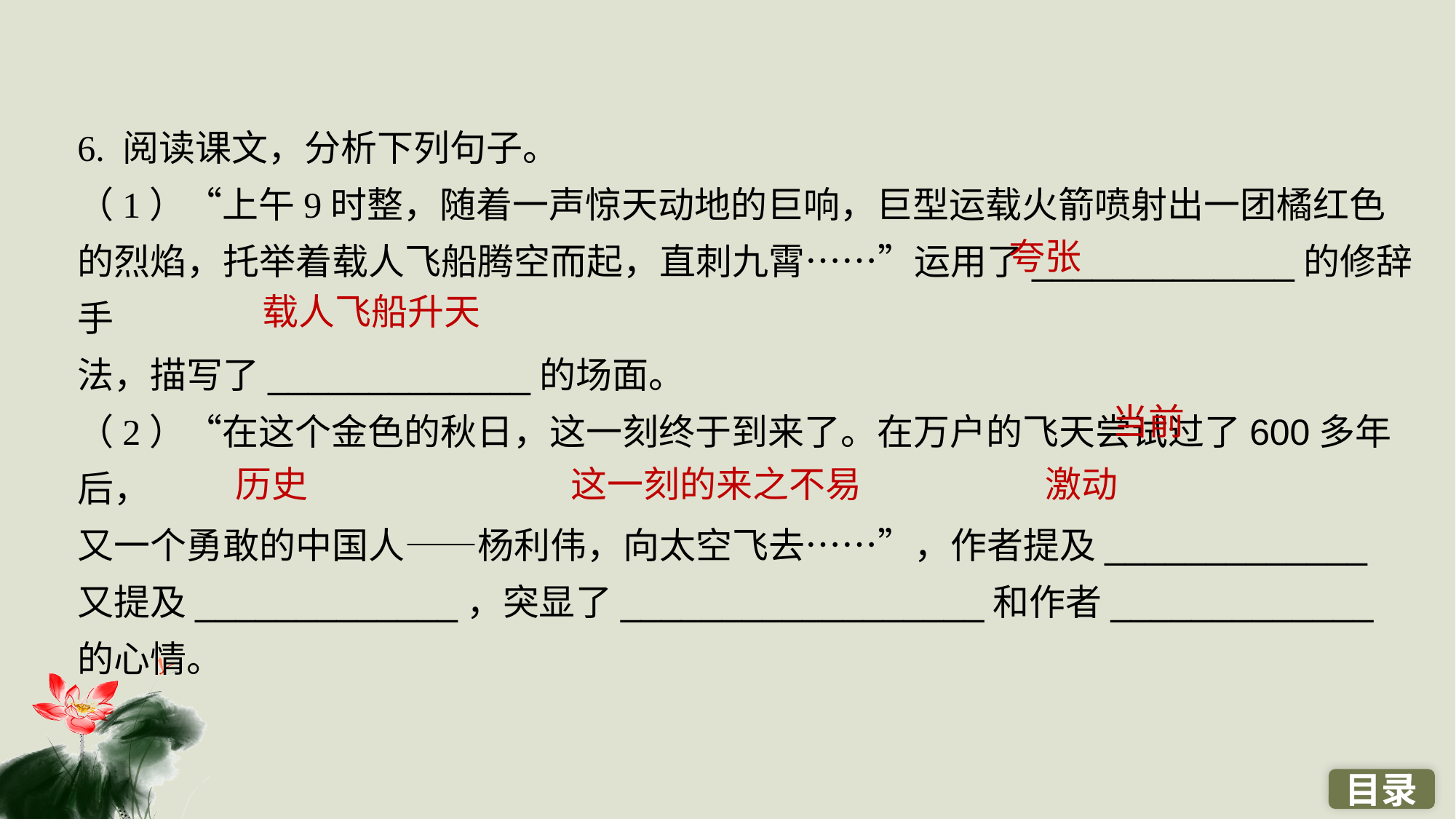

6. 阅读课文，分析下列句子。
（1）“上午9时整，随着一声惊天动地的巨响，巨型运载火箭喷射出一团橘红色的烈焰，托举着载人飞船腾空而起，直刺九霄……”运用了_____________的修辞手
法，描写了_____________的场面。
（2）“在这个金色的秋日，这一刻终于到来了。在万户的飞天尝试过了600多年后，
又一个勇敢的中国人——杨利伟，向太空飞去……”，作者提及_____________
又提及_____________，突显了__________________和作者_____________的心情。
夸张
载人飞船升天
当前
历史
这一刻的来之不易
激动